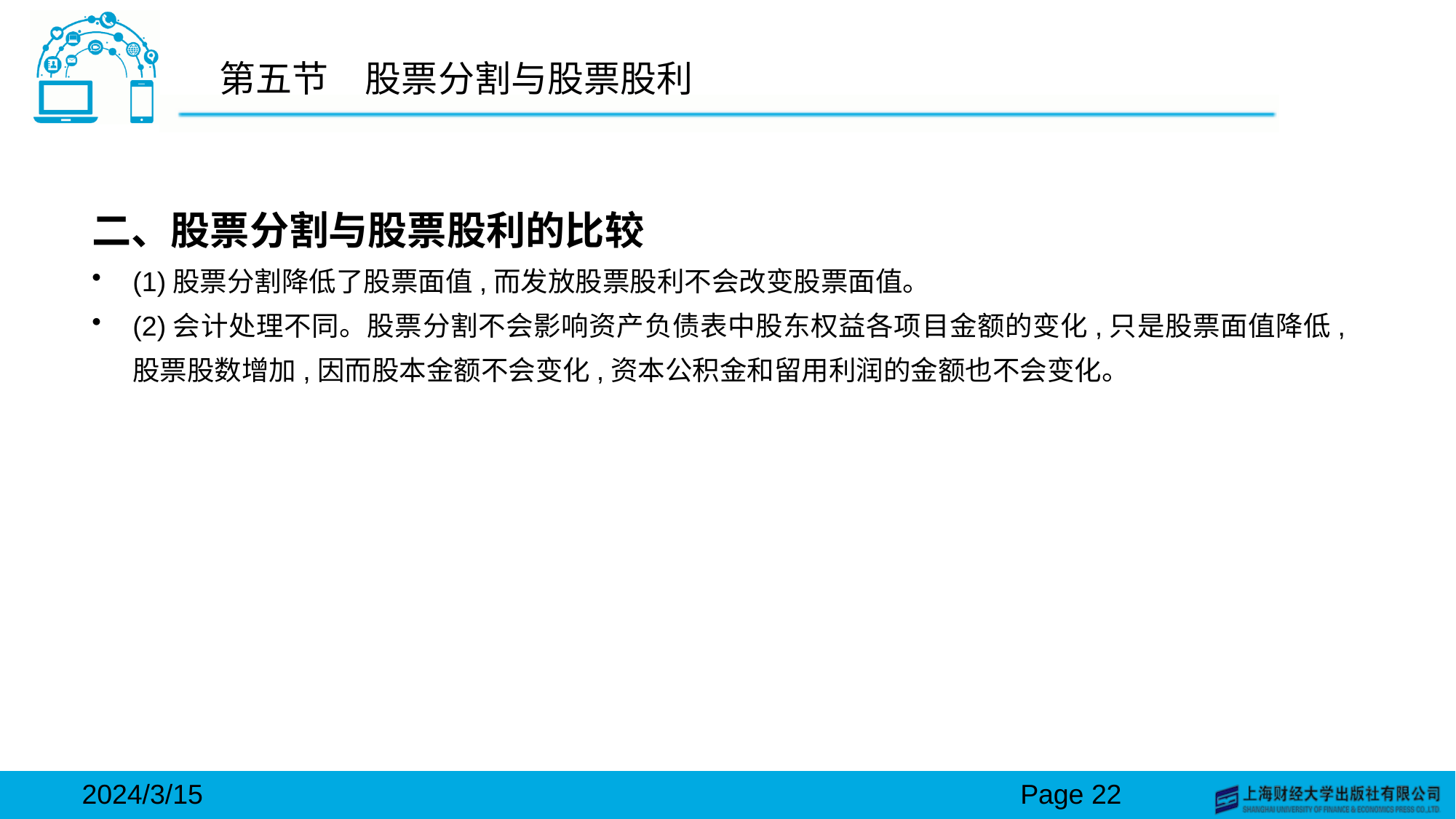

# 第五节　股票分割与股票股利
二、股票分割与股票股利的比较
(1)股票分割降低了股票面值,而发放股票股利不会改变股票面值。
(2)会计处理不同。股票分割不会影响资产负债表中股东权益各项目金额的变化,只是股票面值降低,股票股数增加,因而股本金额不会变化,资本公积金和留用利润的金额也不会变化。

2024/3/15
Page 22